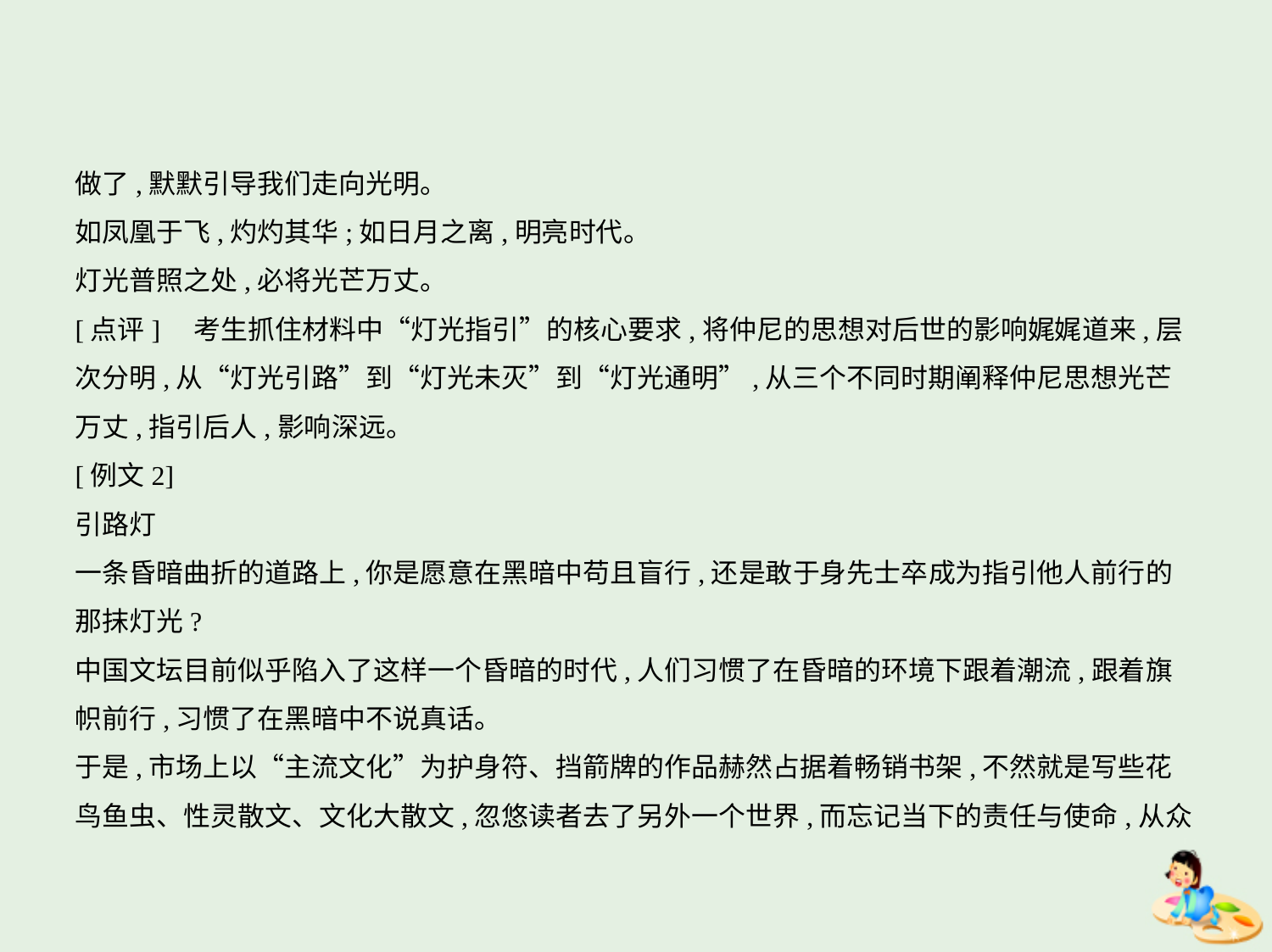

做了,默默引导我们走向光明。
如凤凰于飞,灼灼其华;如日月之离,明亮时代。
灯光普照之处,必将光芒万丈。
[点评]　考生抓住材料中“灯光指引”的核心要求,将仲尼的思想对后世的影响娓娓道来,层
次分明,从“灯光引路”到“灯光未灭”到“灯光通明”,从三个不同时期阐释仲尼思想光芒
万丈,指引后人,影响深远。
[例文2]
引路灯
一条昏暗曲折的道路上,你是愿意在黑暗中苟且盲行,还是敢于身先士卒成为指引他人前行的
那抹灯光?
中国文坛目前似乎陷入了这样一个昏暗的时代,人们习惯了在昏暗的环境下跟着潮流,跟着旗
帜前行,习惯了在黑暗中不说真话。
于是,市场上以“主流文化”为护身符、挡箭牌的作品赫然占据着畅销书架,不然就是写些花
鸟鱼虫、性灵散文、文化大散文,忽悠读者去了另外一个世界,而忘记当下的责任与使命,从众